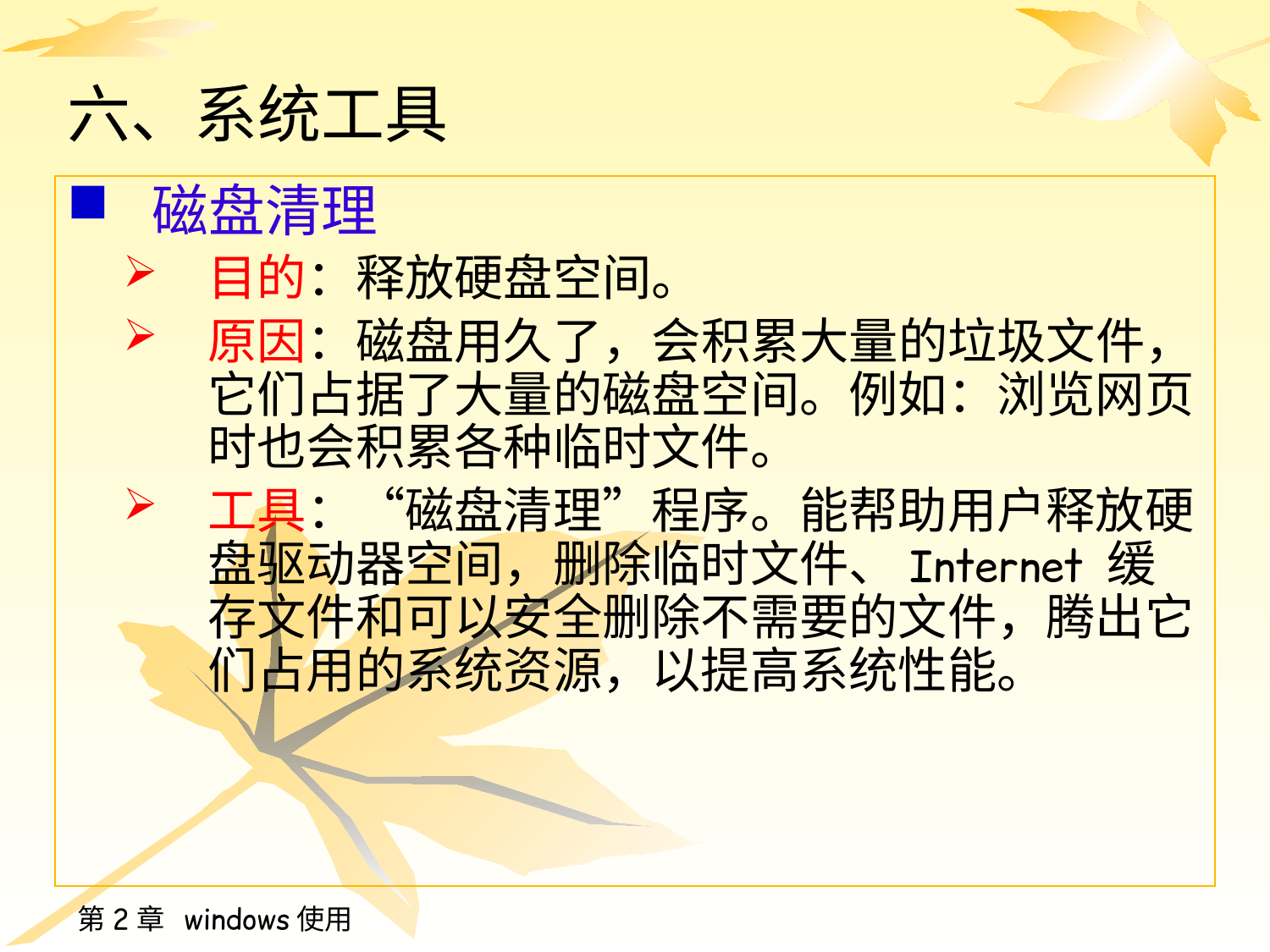

# 六、系统工具
磁盘清理
目的：释放硬盘空间。
原因：磁盘用久了，会积累大量的垃圾文件，它们占据了大量的磁盘空间。例如：浏览网页时也会积累各种临时文件。
工具：“磁盘清理”程序。能帮助用户释放硬盘驱动器空间，删除临时文件、Internet 缓存文件和可以安全删除不需要的文件，腾出它们占用的系统资源，以提高系统性能。